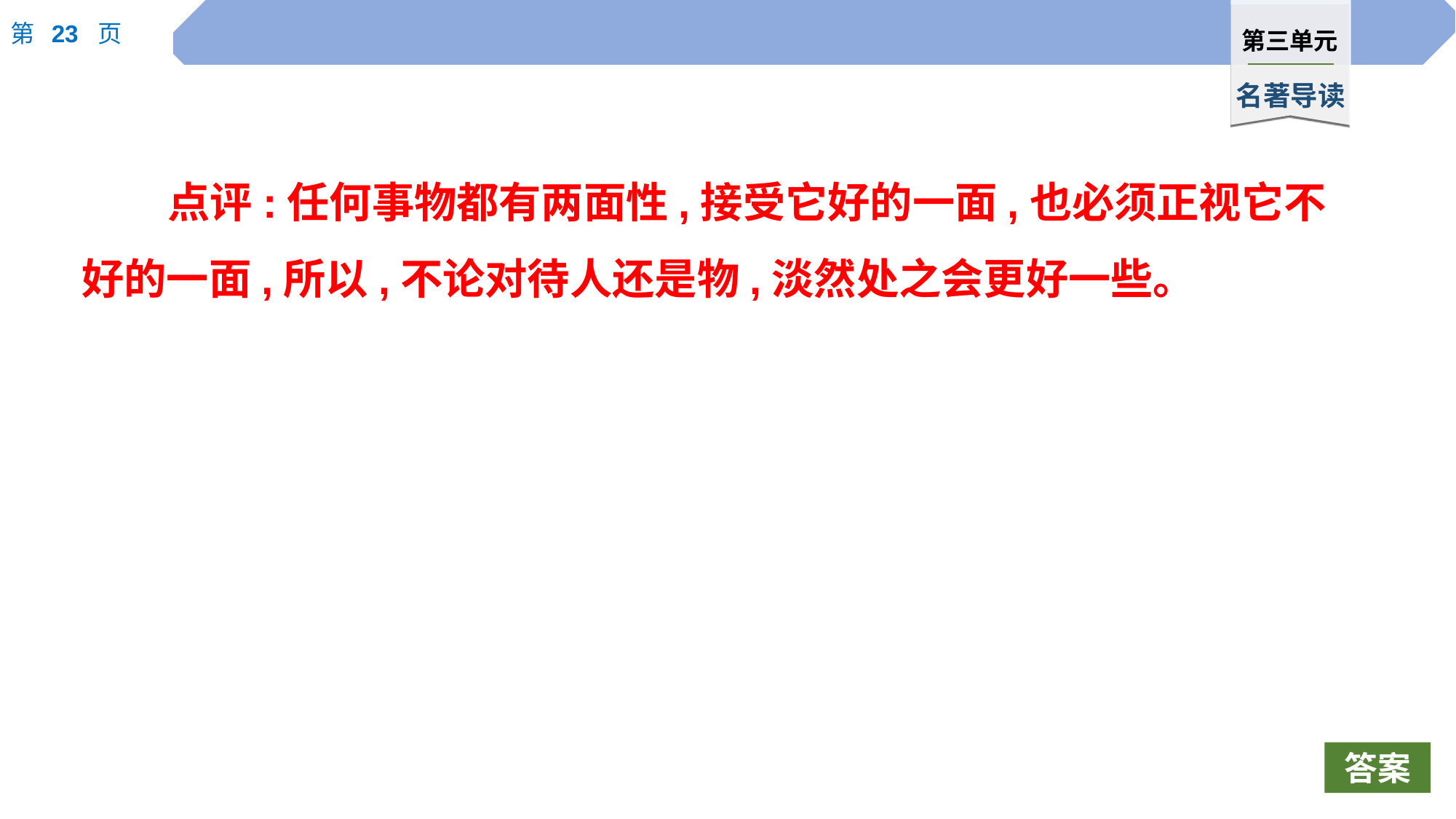

点评:任何事物都有两面性,接受它好的一面,也必须正视它不好的一面,所以,不论对待人还是物,淡然处之会更好一些。
答案